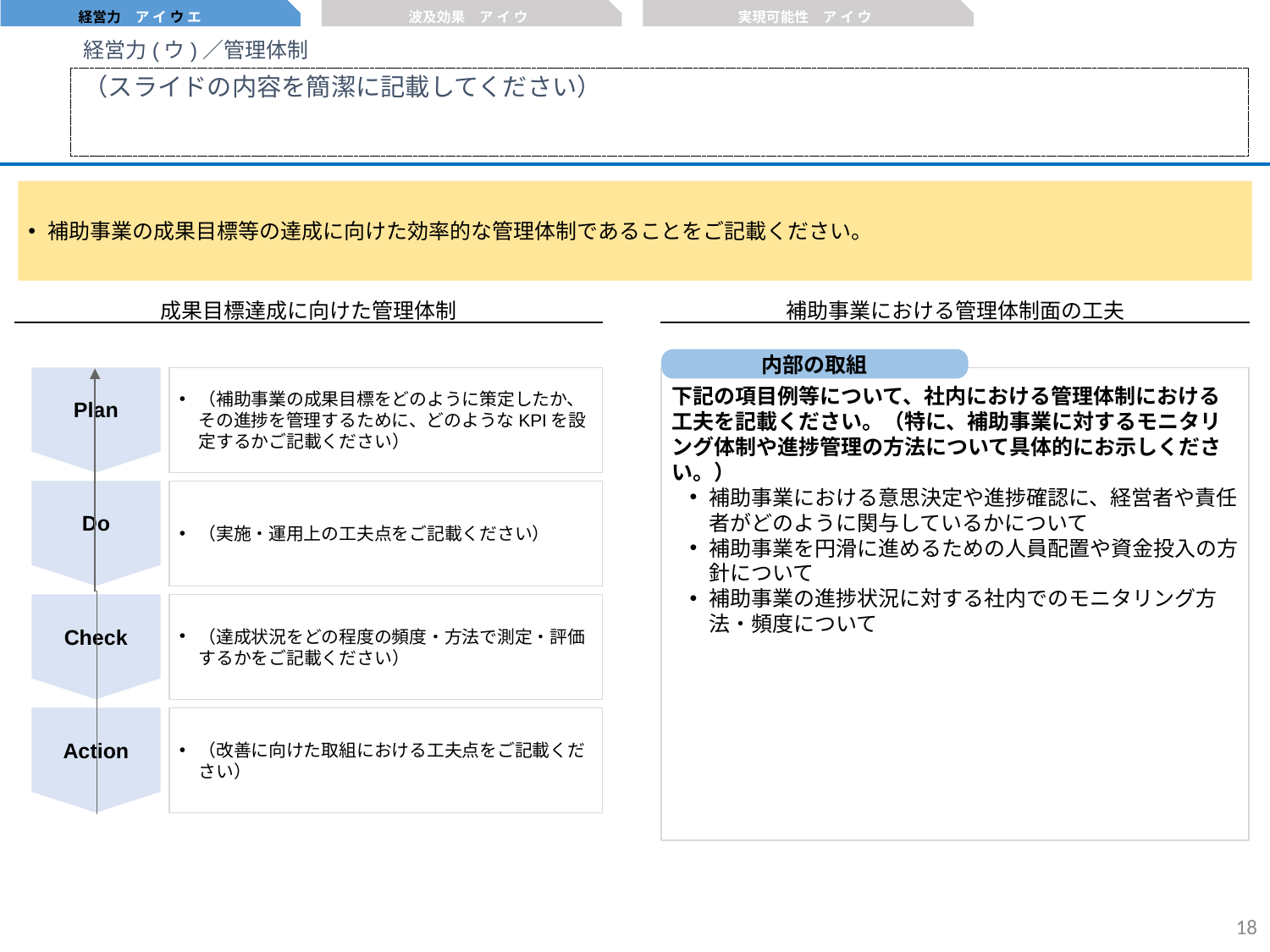

経営力　ア イ ウ エ
波及効果　ア イ ウ
実現可能性　ア イ ウ
経営力(ウ)／管理体制
（スライドの内容を簡潔に記載してください）
補助事業の成果目標等の達成に向けた効率的な管理体制であることをご記載ください。
成果目標達成に向けた管理体制
補助事業における管理体制面の工夫
内部の取組
Plan
（補助事業の成果目標をどのように策定したか、その進捗を管理するために、どのようなKPIを設定するかご記載ください）
下記の項目例等について、社内における管理体制における工夫を記載ください。（特に、補助事業に対するモニタリング体制や進捗管理の方法について具体的にお示しください。）
補助事業における意思決定や進捗確認に、経営者や責任者がどのように関与しているかについて
補助事業を円滑に進めるための人員配置や資金投入の方針について
補助事業の進捗状況に対する社内でのモニタリング方法・頻度について
Do
（実施・運用上の工夫点をご記載ください）
Check
（達成状況をどの程度の頻度・方法で測定・評価するかをご記載ください）
Action
（改善に向けた取組における工夫点をご記載ください）
18